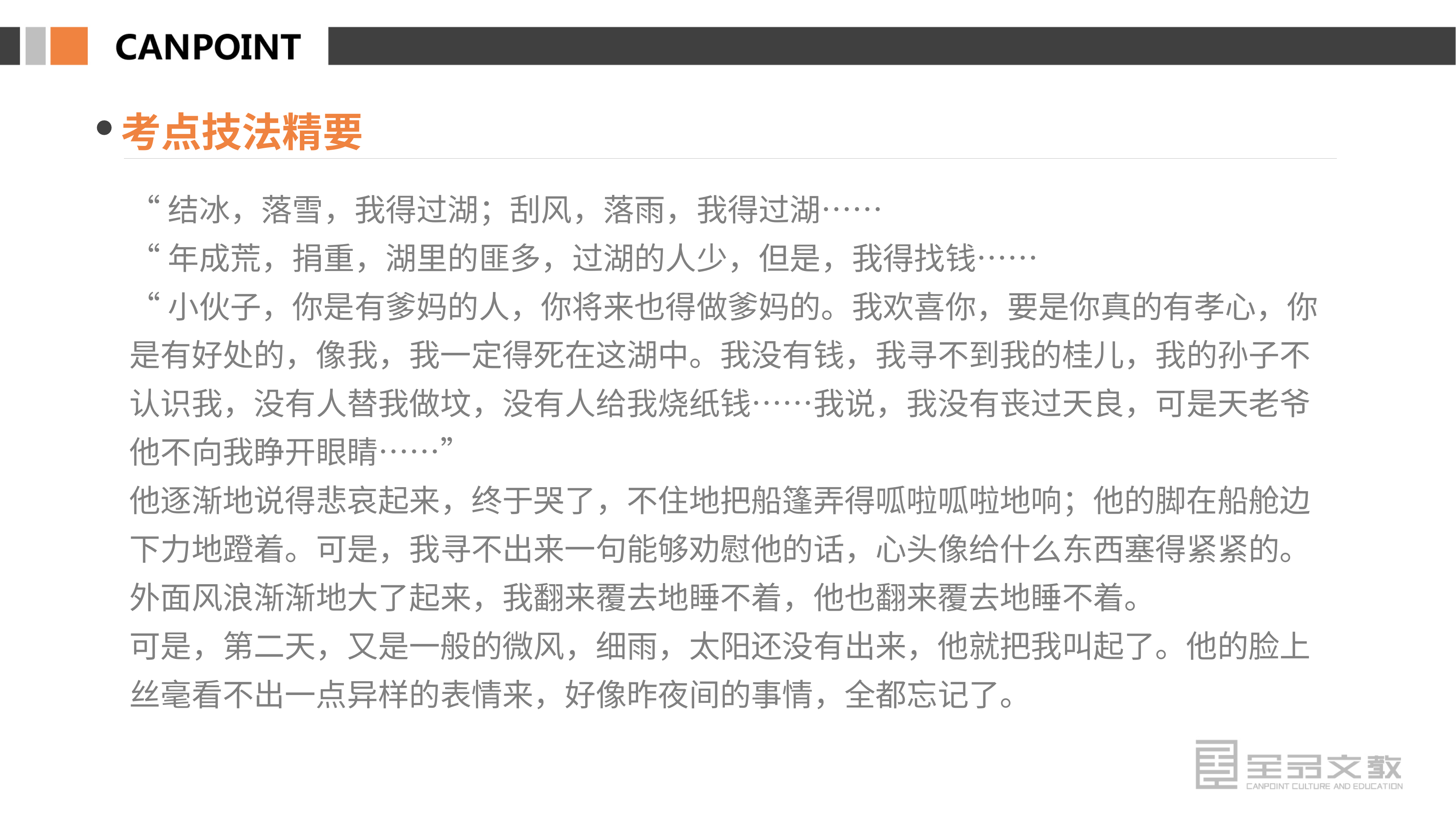

考点技法精要

“结冰，落雪，我得过湖；刮风，落雨，我得过湖……
“年成荒，捐重，湖里的匪多，过湖的人少，但是，我得找钱……
“小伙子，你是有爹妈的人，你将来也得做爹妈的。我欢喜你，要是你真的有孝心，你是有好处的，像我，我一定得死在这湖中。我没有钱，我寻不到我的桂儿，我的孙子不认识我，没有人替我做坟，没有人给我烧纸钱……我说，我没有丧过天良，可是天老爷他不向我睁开眼睛……”
他逐渐地说得悲哀起来，终于哭了，不住地把船篷弄得呱啦呱啦地响；他的脚在船舱边下力地蹬着。可是，我寻不出来一句能够劝慰他的话，心头像给什么东西塞得紧紧的。
外面风浪渐渐地大了起来，我翻来覆去地睡不着，他也翻来覆去地睡不着。
可是，第二天，又是一般的微风，细雨，太阳还没有出来，他就把我叫起了。他的脸上丝毫看不出一点异样的表情来，好像昨夜间的事情，全都忘记了。